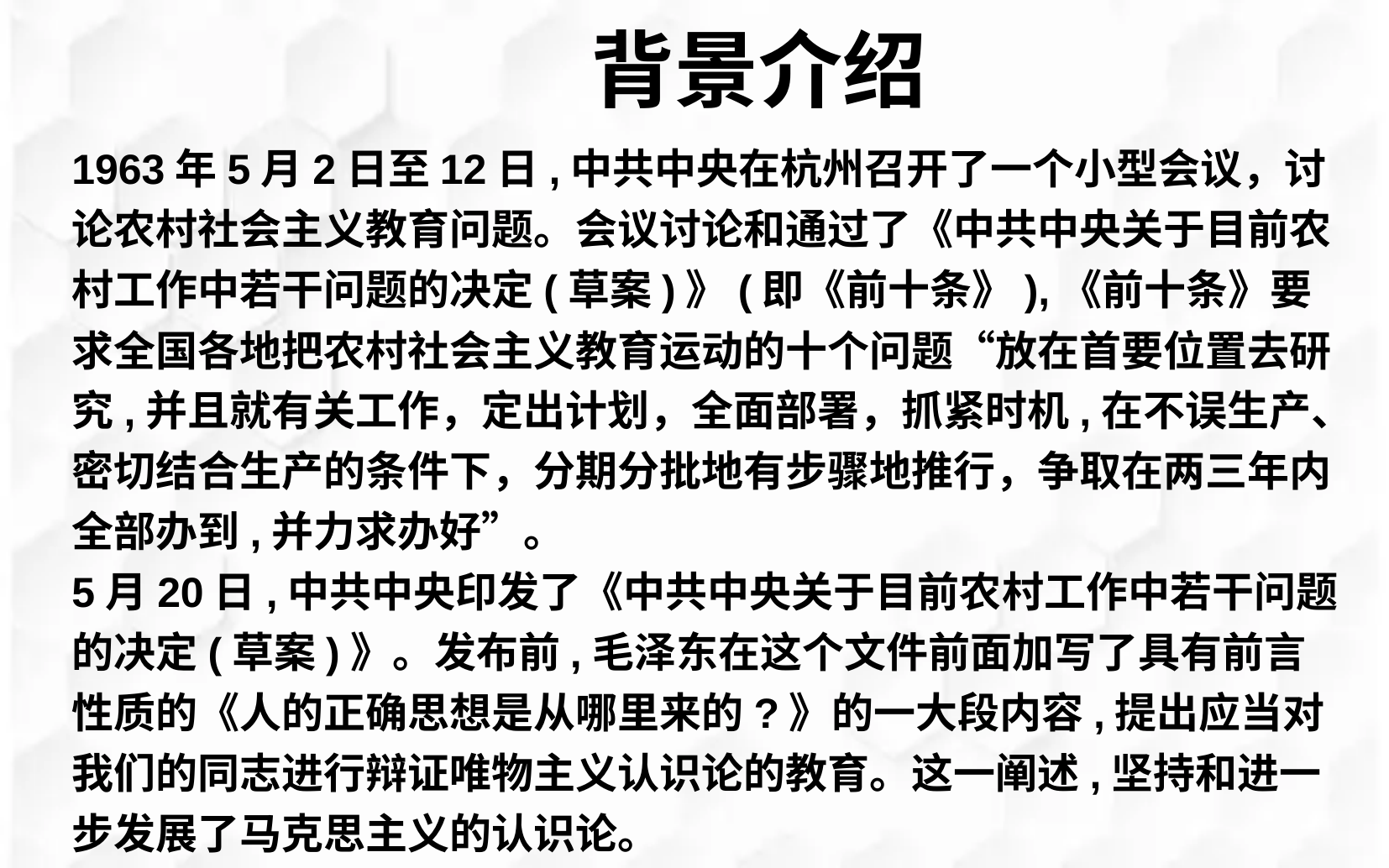

背景介绍
1963年5月2日至12日,中共中央在杭州召开了一个小型会议，讨论农村社会主义教育问题。会议讨论和通过了《中共中央关于目前农村工作中若干问题的决定(草案)》(即《前十条》),《前十条》要求全国各地把农村社会主义教育运动的十个问题“放在首要位置去研究,并且就有关工作，定出计划，全面部署，抓紧时机,在不误生产、密切结合生产的条件下，分期分批地有步骤地推行，争取在两三年内全部办到,并力求办好”。
5月20日,中共中央印发了《中共中央关于目前农村工作中若干问题的决定(草案)》。发布前,毛泽东在这个文件前面加写了具有前言性质的《人的正确思想是从哪里来的?》的一大段内容,提出应当对我们的同志进行辩证唯物主义认识论的教育。这一阐述,坚持和进一步发展了马克思主义的认识论。